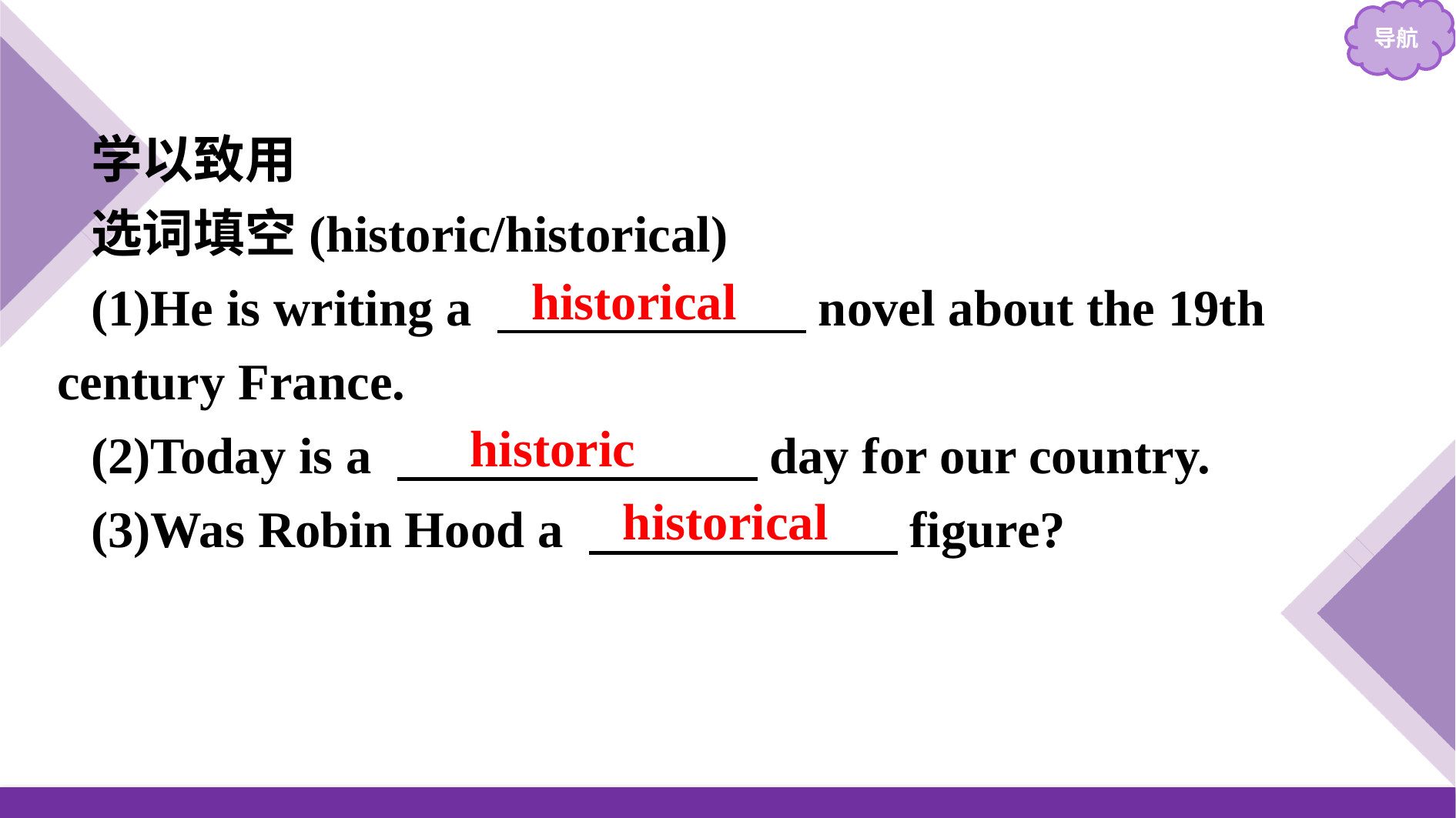

学以致用
选词填空(historic/historical)
(1)He is writing a 　　　　　　novel about the 19th century France.
(2)Today is a 　　　　　　　day for our country.
(3)Was Robin Hood a 　　　　　　figure?
historical
historic
historical